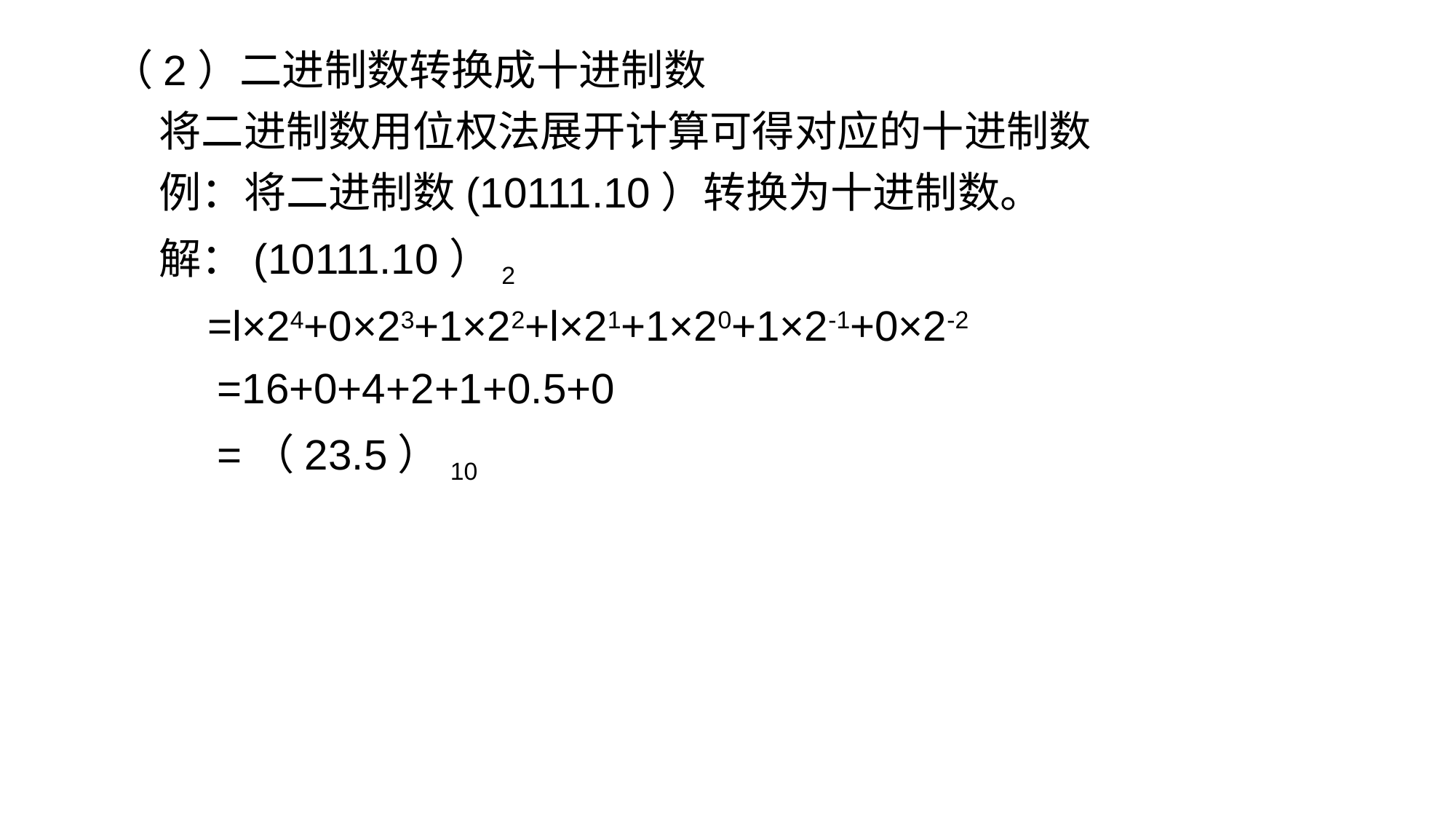

# （2）二进制数转换成十进制数
    将二进制数用位权法展开计算可得对应的十进制数
    例：将二进制数(10111.10）转换为十进制数。
    解：(10111.10）2
              =l×24+0×23+1×22+l×21+1×20+1×2-1+0×2-2
         =16+0+4+2+1+0.5+0
         =（23.5）10